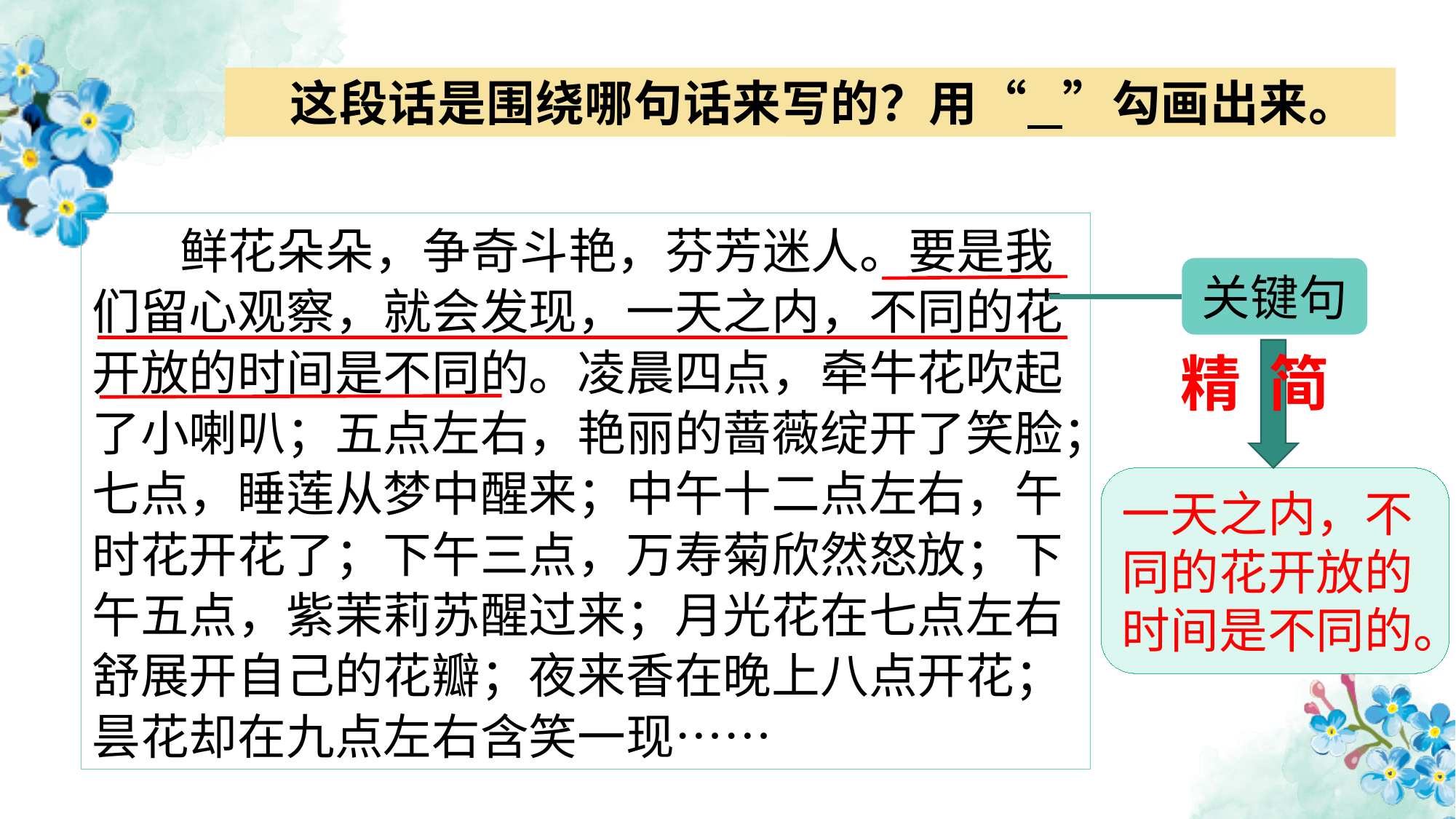

这段话是围绕哪句话来写的？用“   ”勾画出来。
  鲜花朵朵，争奇斗艳，芬芳迷人。要是我们留心观察，就会发现，一天之内，不同的花开放的时间是不同的。凌晨四点，牵牛花吹起了小喇叭；五点左右，艳丽的蔷薇绽开了笑脸；七点，睡莲从梦中醒来；中午十二点左右，午时花开花了；下午三点，万寿菊欣然怒放；下午五点，紫茉莉苏醒过来；月光花在七点左右舒展开自己的花瓣；夜来香在晚上八点开花；昙花却在九点左右含笑一现……
关键句
精  简

一天之内，不同的花开放的时间是不同的。